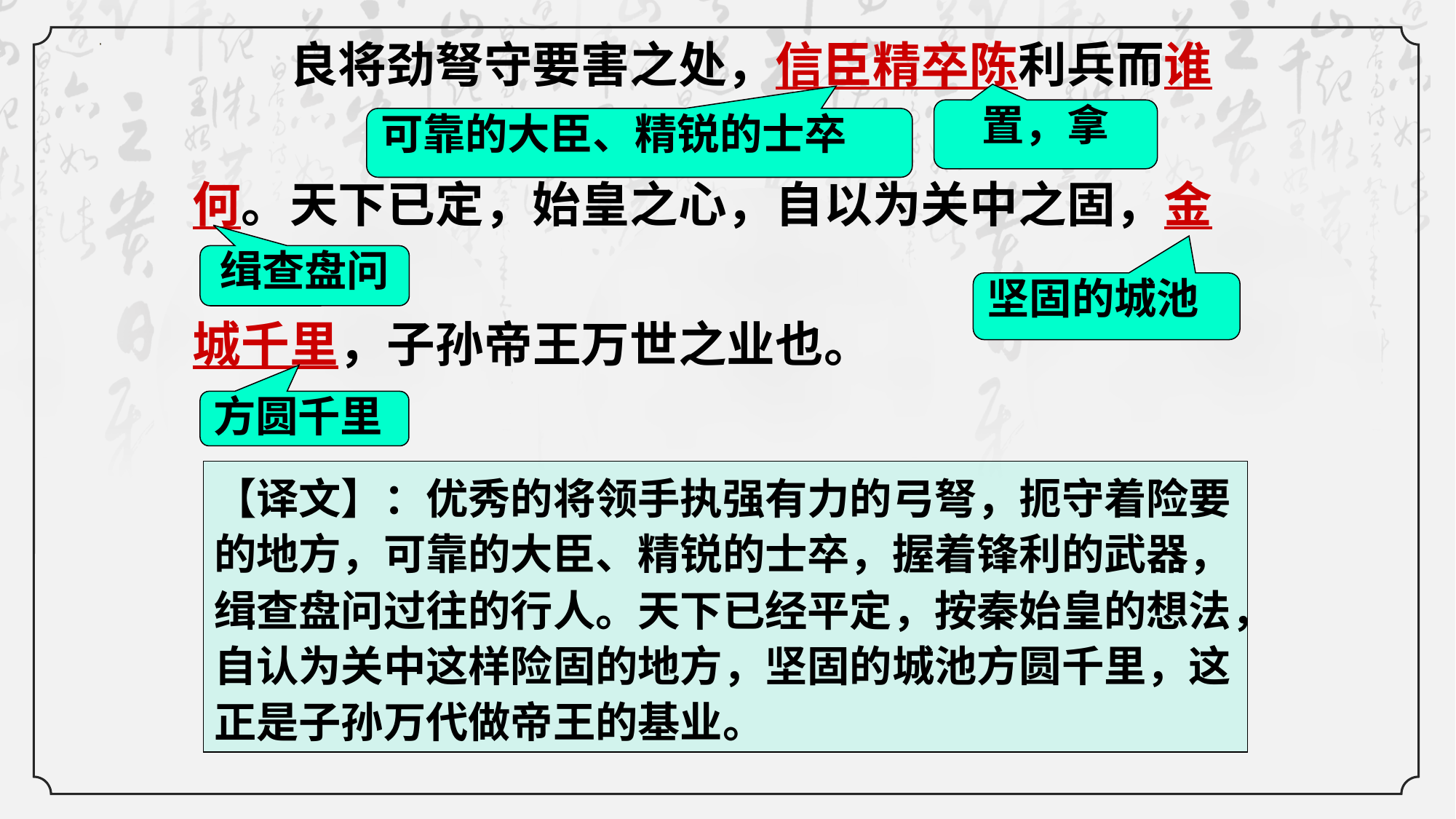

良将劲弩守要害之处，信臣精卒陈利兵而谁

何。天下已定，始皇之心，自以为关中之固，金

城千里，子孙帝王万世之业也。
置，拿
可靠的大臣、精锐的士卒
缉查盘问
坚固的城池
方圆千里
【译文】：优秀的将领手执强有力的弓弩，扼守着险要的地方，可靠的大臣、精锐的士卒，握着锋利的武器，缉查盘问过往的行人。天下已经平定，按秦始皇的想法，自认为关中这样险固的地方，坚固的城池方圆千里，这正是子孙万代做帝王的基业。